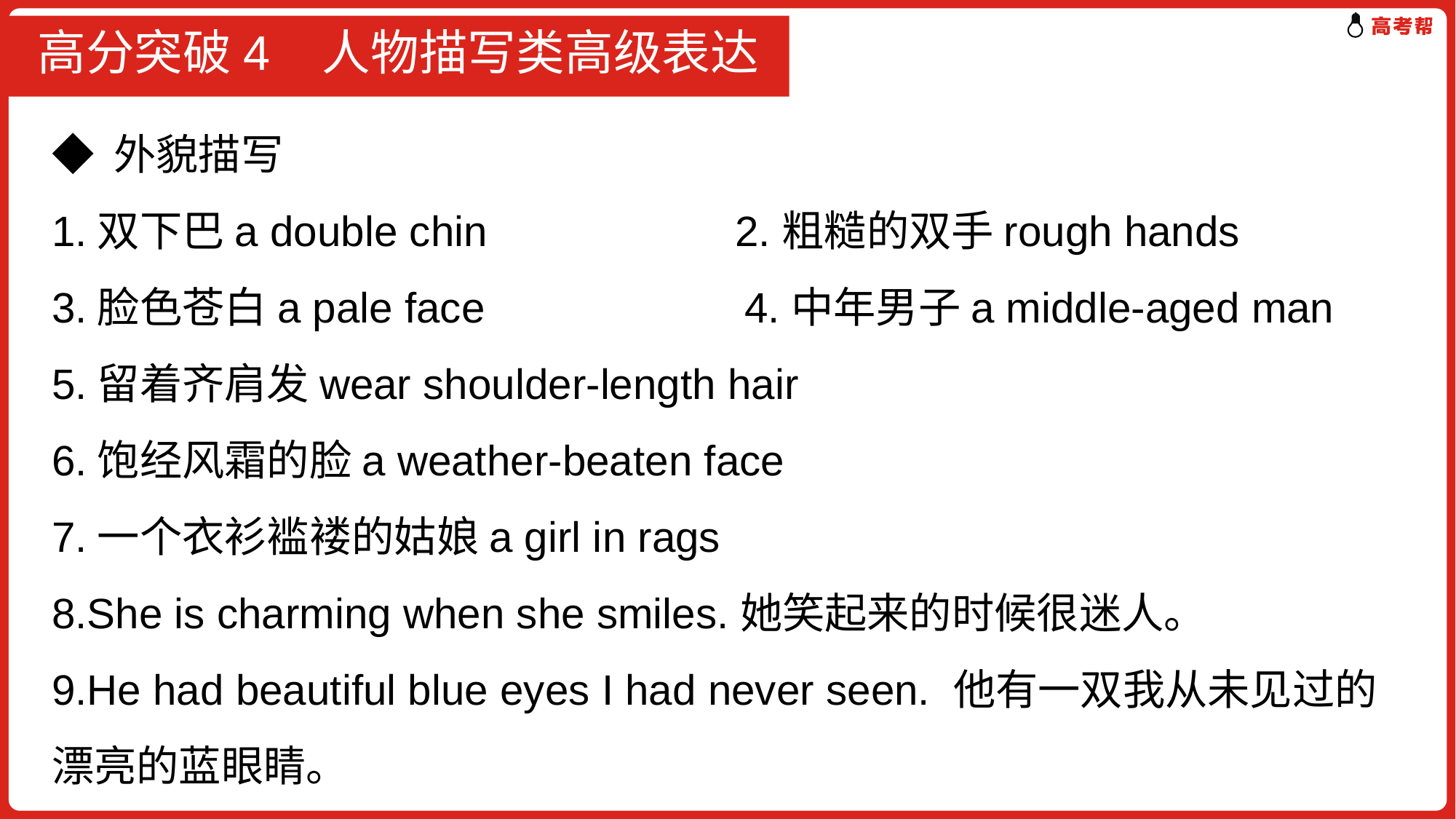

# 高分突破4   人物描写类高级表达
◆ 外貌描写
1.双下巴a double chin                     2.粗糙的双手rough hands
3.脸色苍白a pale face                      4.中年男子a middle-aged man
5.留着齐肩发wear shoulder-length hair
6.饱经风霜的脸a weather-beaten face
7.一个衣衫褴褛的姑娘a girl in rags
8.She is charming when she smiles.她笑起来的时候很迷人。
9.He had beautiful blue eyes I had never seen. 他有一双我从未见过的漂亮的蓝眼睛。